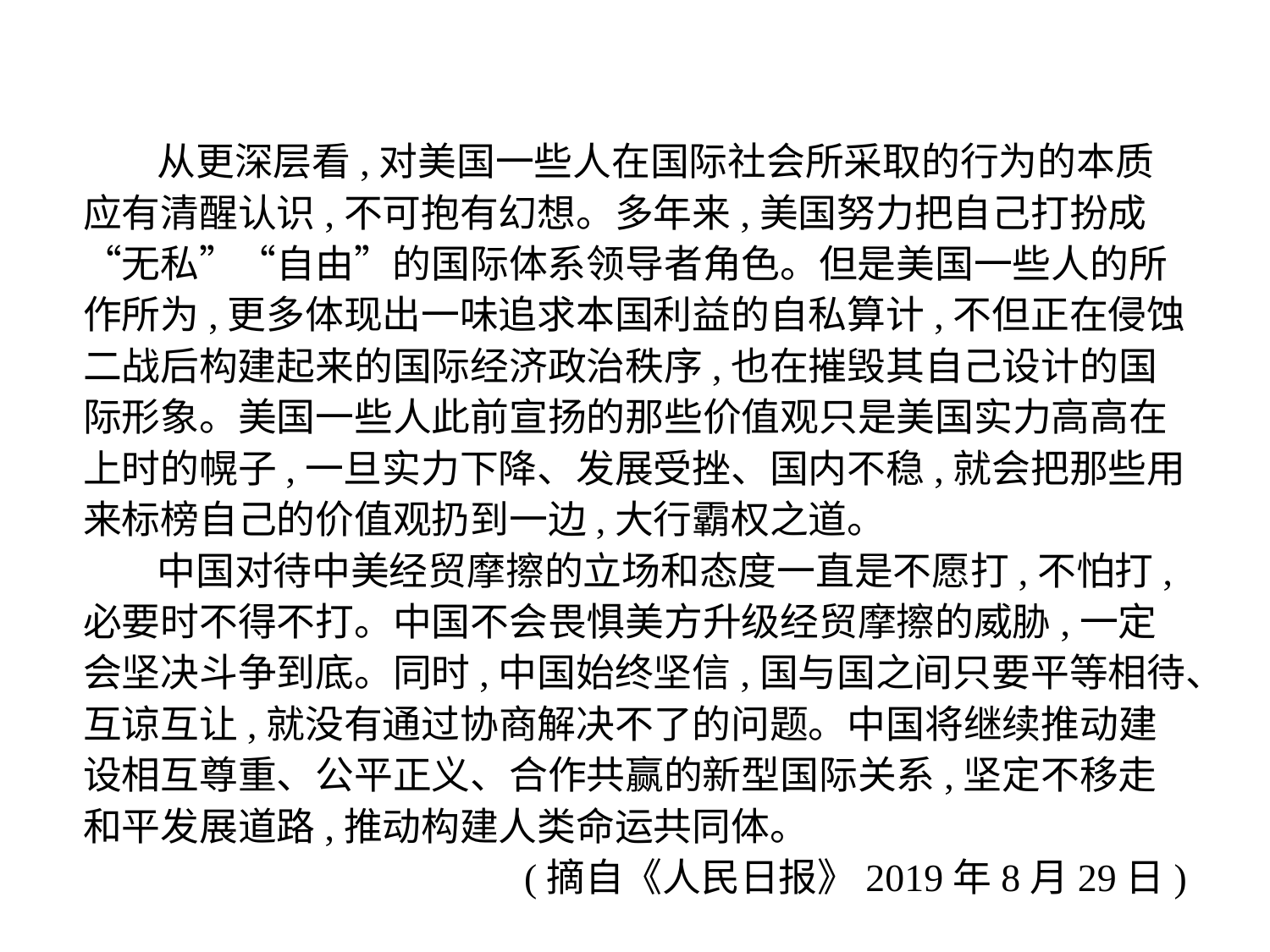

从更深层看,对美国一些人在国际社会所采取的行为的本质应有清醒认识,不可抱有幻想。多年来,美国努力把自己打扮成“无私”“自由”的国际体系领导者角色。但是美国一些人的所作所为,更多体现出一味追求本国利益的自私算计,不但正在侵蚀二战后构建起来的国际经济政治秩序,也在摧毁其自己设计的国际形象。美国一些人此前宣扬的那些价值观只是美国实力高高在上时的幌子,一旦实力下降、发展受挫、国内不稳,就会把那些用来标榜自己的价值观扔到一边,大行霸权之道。
中国对待中美经贸摩擦的立场和态度一直是不愿打,不怕打,必要时不得不打。中国不会畏惧美方升级经贸摩擦的威胁,一定会坚决斗争到底。同时,中国始终坚信,国与国之间只要平等相待、互谅互让,就没有通过协商解决不了的问题。中国将继续推动建设相互尊重、公平正义、合作共赢的新型国际关系,坚定不移走和平发展道路,推动构建人类命运共同体。
(摘自《人民日报》2019年8月29日)